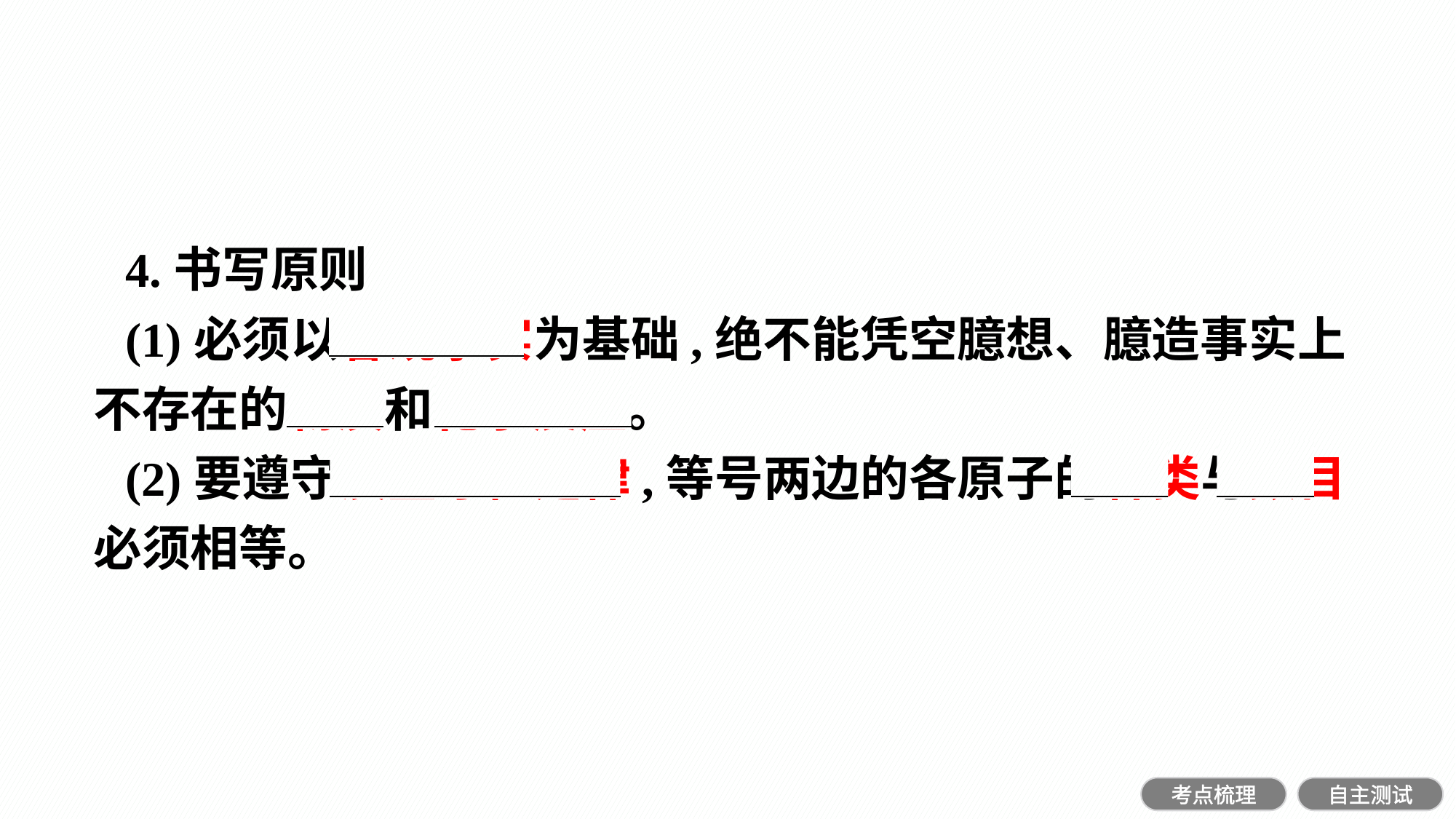

4.书写原则
(1)必须以客观事实为基础,绝不能凭空臆想、臆造事实上不存在的物质和化学反应。
(2)要遵守质量守恒定律,等号两边的各原子的种类与数目必须相等。